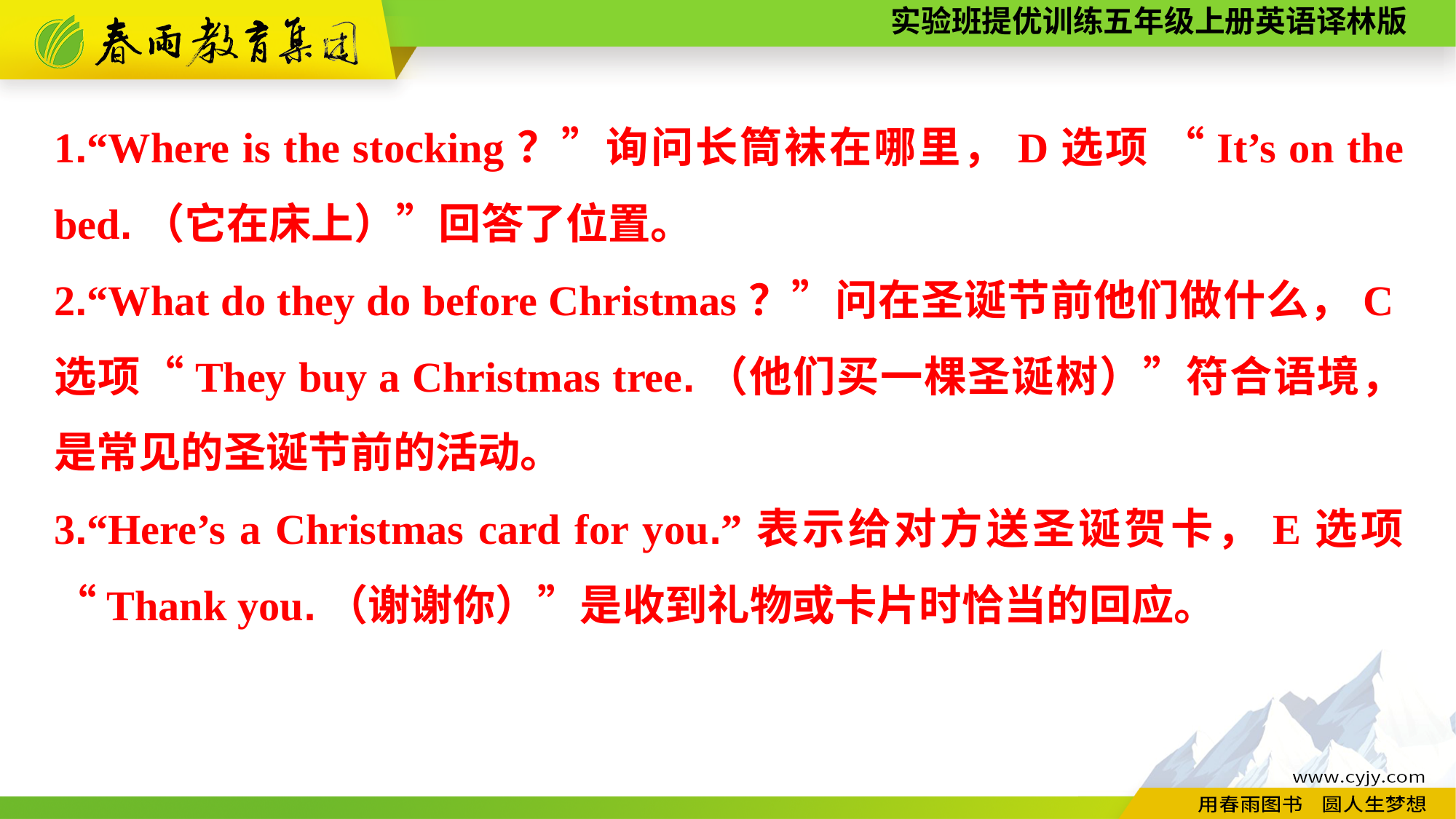

1.“Where is the stocking？”询问长筒袜在哪里，D选项 “It’s on the bed.（它在床上）”回答了位置。
2.“What do they do before Christmas？”问在圣诞节前他们做什么，C选项“They buy a Christmas tree.（他们买一棵圣诞树）”符合语境，是常见的圣诞节前的活动。
3.“Here’s a Christmas card for you.”表示给对方送圣诞贺卡，E选项 “Thank you.（谢谢你）”是收到礼物或卡片时恰当的回应。